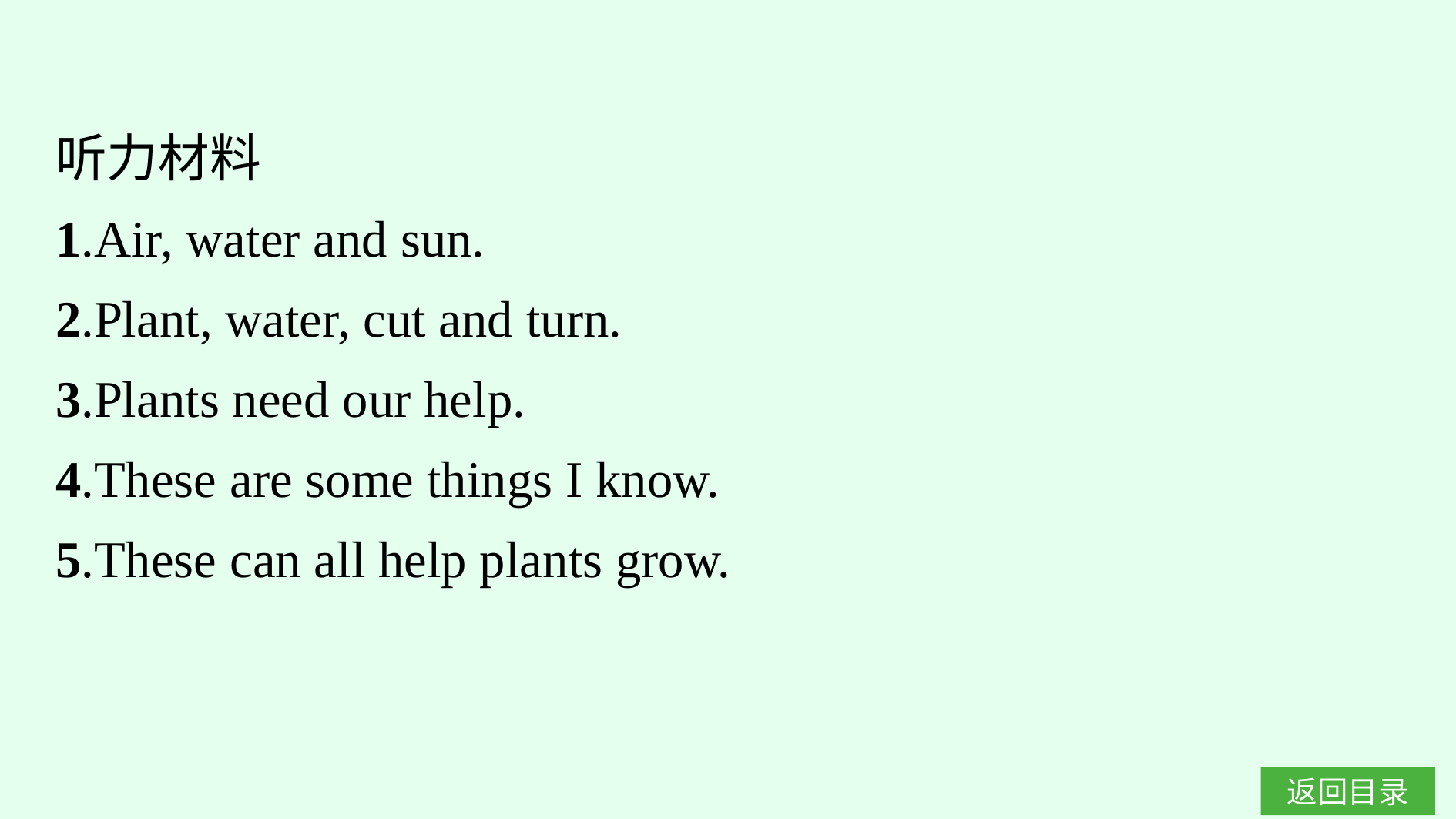

听力材料
1.Air, water and sun.
2.Plant, water, cut and turn.
3.Plants need our help.
4.These are some things I know.
5.These can all help plants grow.